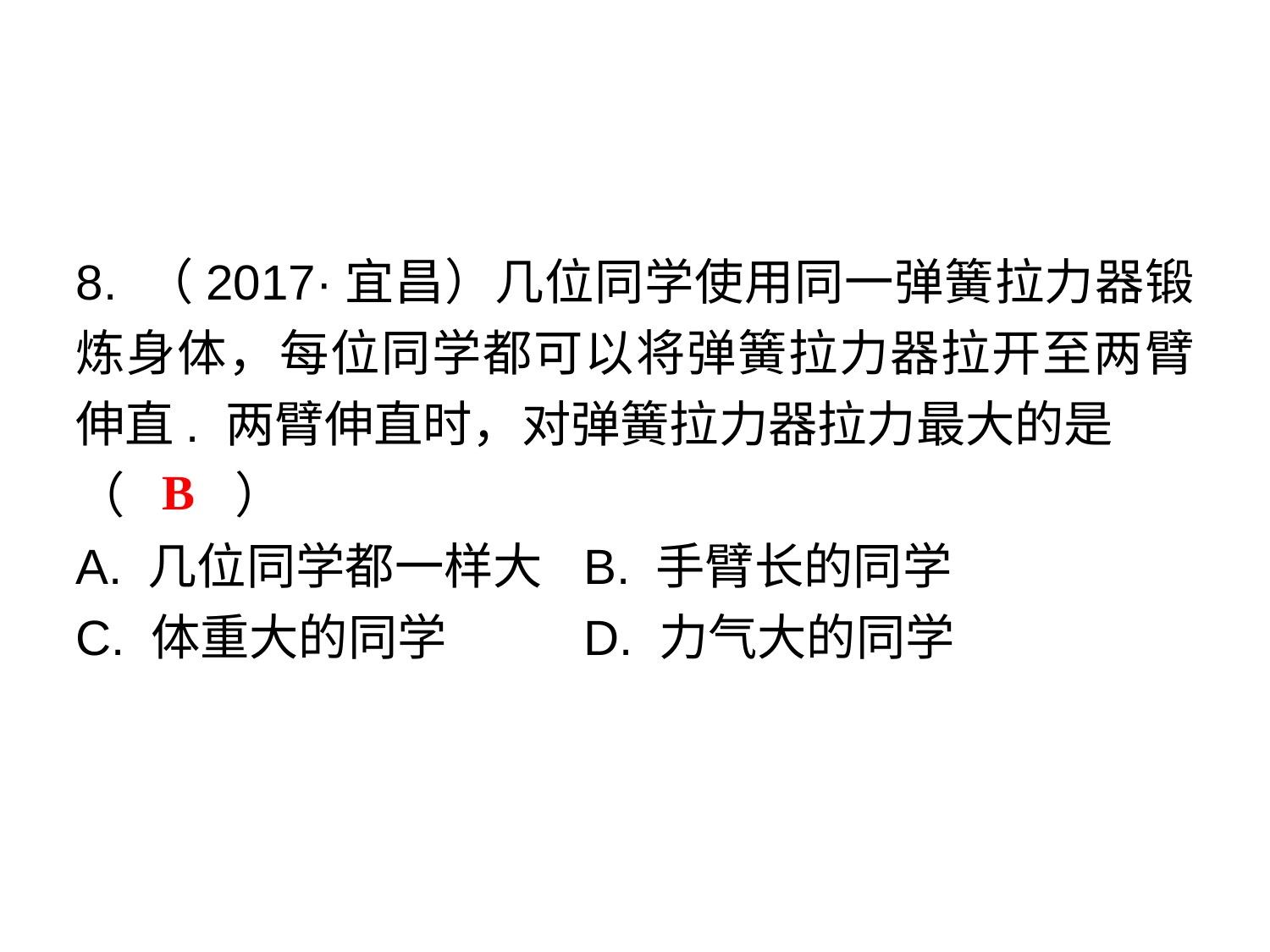

8. （2017·宜昌）几位同学使用同一弹簧拉力器锻炼身体，每位同学都可以将弹簧拉力器拉开至两臂伸直. 两臂伸直时，对弹簧拉力器拉力最大的是
（　 　）
A. 几位同学都一样大	B. 手臂长的同学
C. 体重大的同学	     	D. 力气大的同学
 B